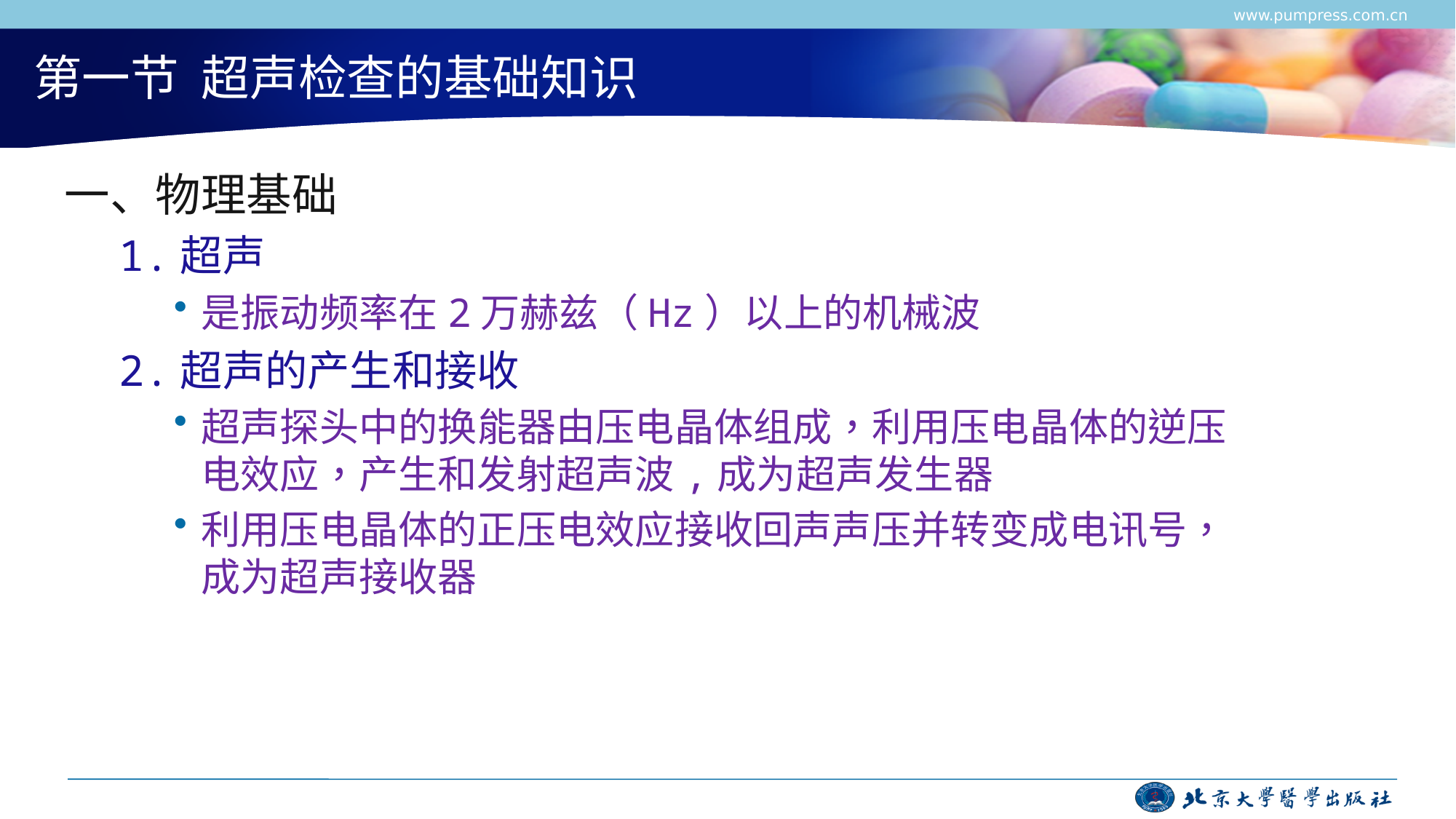

www.pumpress.com.cn
# 第一节  超声检查的基础知识
一、物理基础
1.超声
是振动频率在2万赫兹（Hz）以上的机械波
2.超声的产生和接收
超声探头中的换能器由压电晶体组成，利用压电晶体的逆压电效应，产生和发射超声波,成为超声发生器
利用压电晶体的正压电效应接收回声声压并转变成电讯号，成为超声接收器